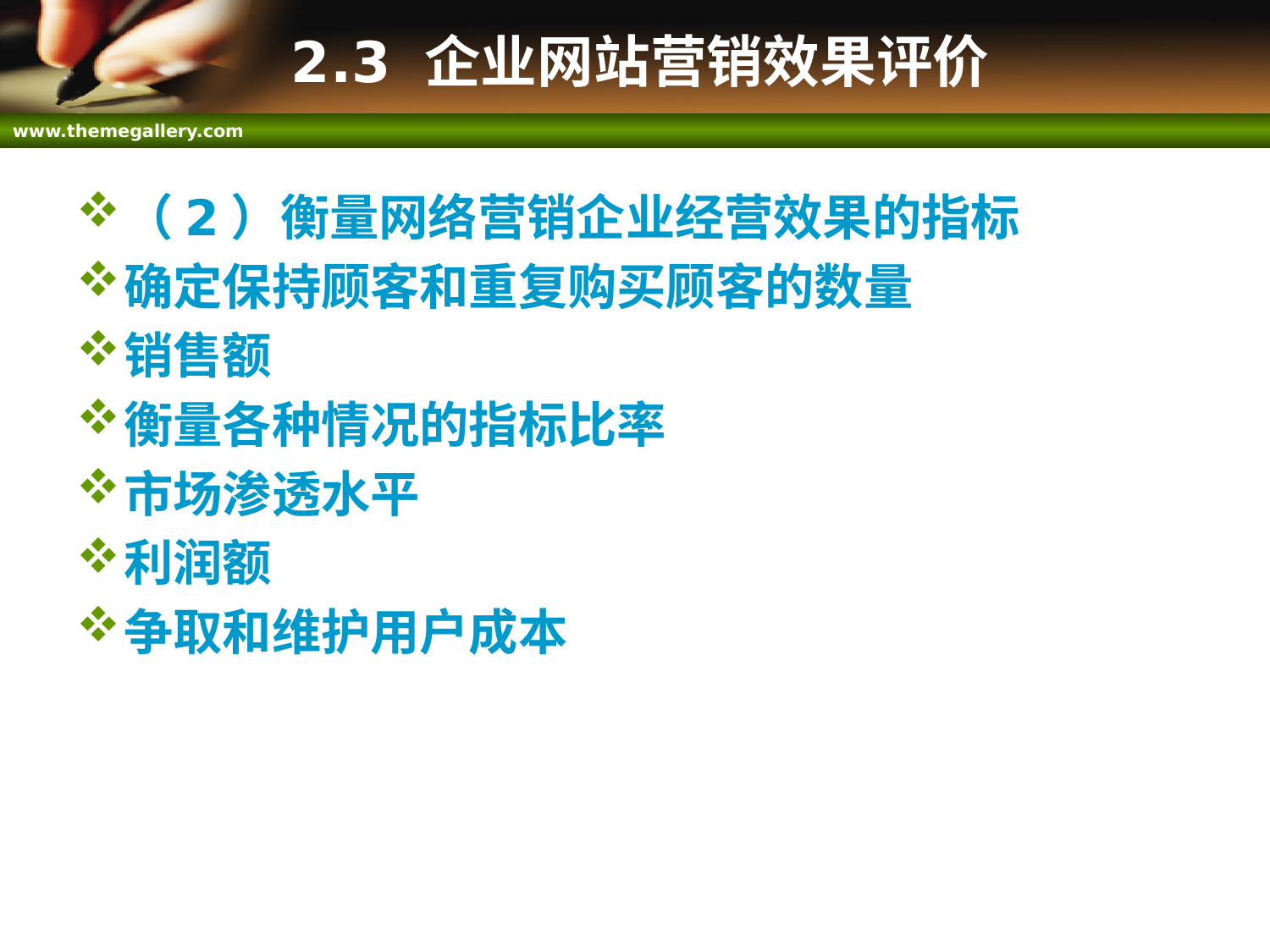

# 2.3 企业网站营销效果评价
（2）衡量网络营销企业经营效果的指标
确定保持顾客和重复购买顾客的数量
销售额
衡量各种情况的指标比率
市场渗透水平
利润额
争取和维护用户成本